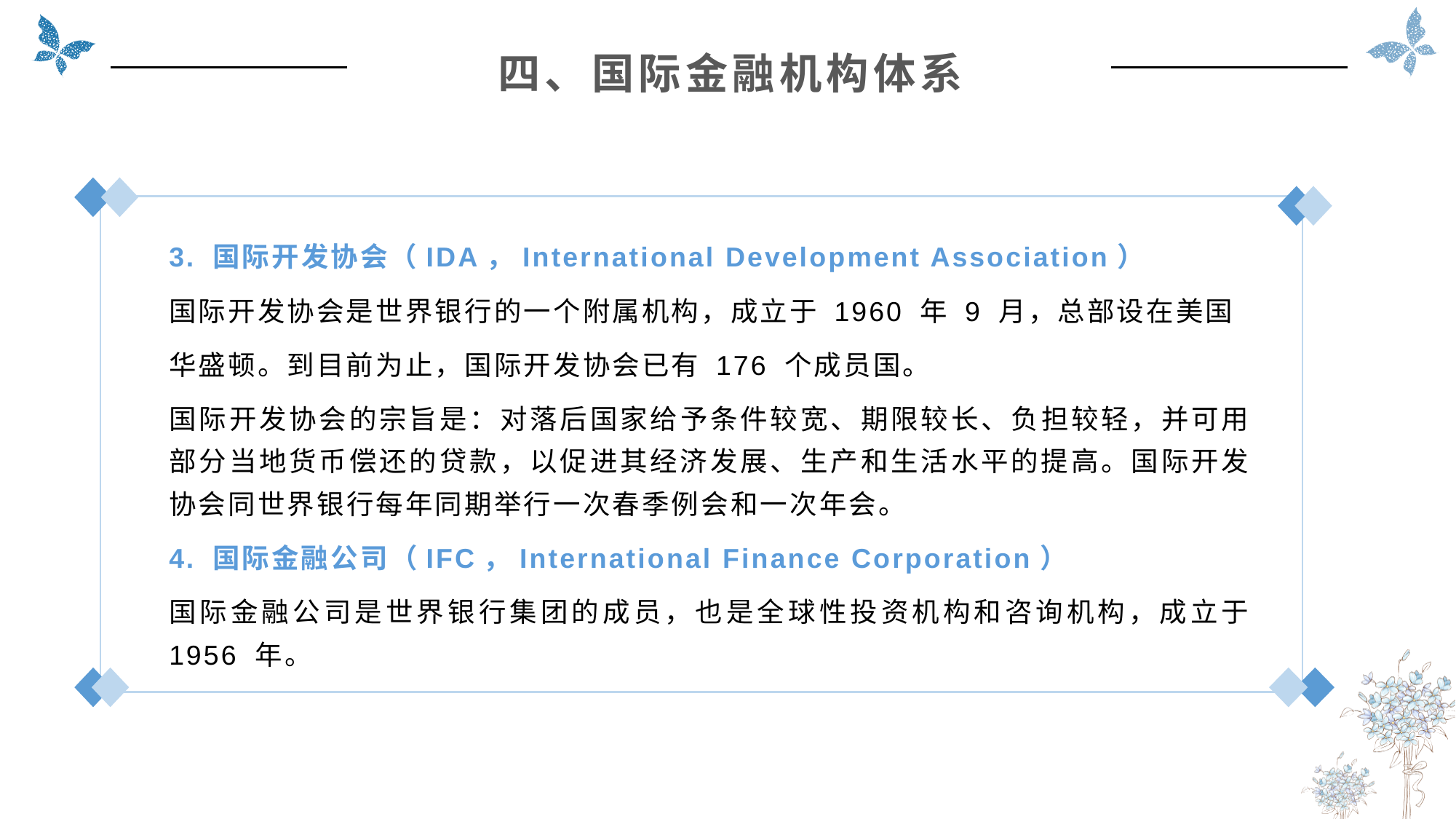

四、国际金融机构体系

3. 国际开发协会（IDA，International Development Association）
国际开发协会是世界银行的一个附属机构，成立于 1960 年 9 月，总部设在美国
华盛顿。到目前为止，国际开发协会已有 176 个成员国。
国际开发协会的宗旨是：对落后国家给予条件较宽、期限较长、负担较轻，并可用部分当地货币偿还的贷款，以促进其经济发展、生产和生活水平的提高。国际开发协会同世界银行每年同期举行一次春季例会和一次年会。
4. 国际金融公司（IFC，International Finance Corporation）
国际金融公司是世界银行集团的成员，也是全球性投资机构和咨询机构，成立于 1956 年。